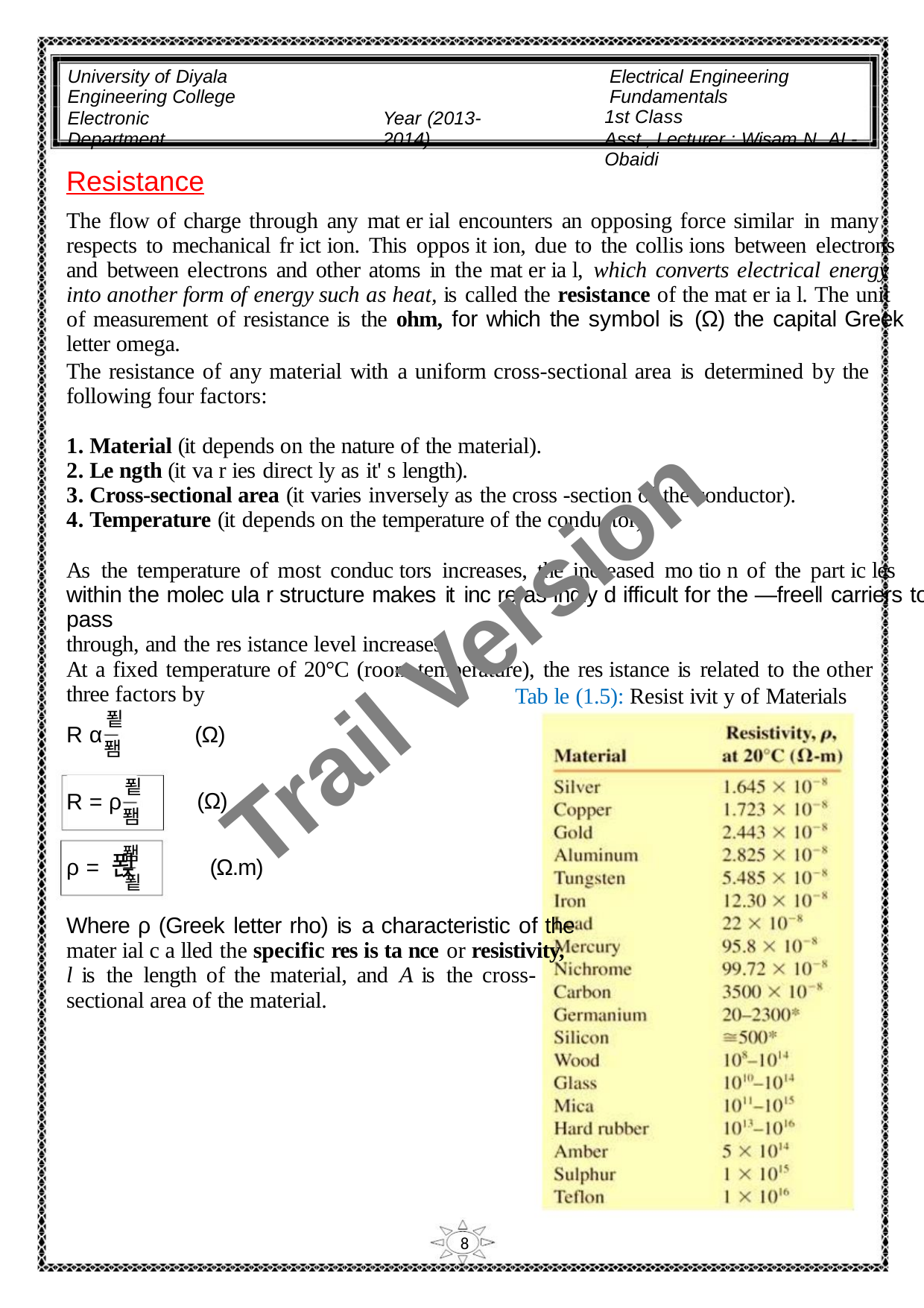

University of Diyala
Engineering College
Electronic Department
Electrical Engineering Fundamentals
1st Class
Asst., Lecturer : Wisam N. AL-Obaidi
Year (2013-2014)
Resistance
The flow of charge through any mat er ial encounters an opposing force similar in many
respects to mechanical fr ict ion. This oppos it ion, due to the collis ions between electrons
and between electrons and other atoms in the mat er ia l, which converts electrical energy
into another form of energy such as heat, is called the resistance of the mat er ia l. The unit
of measurement of resistance is the ohm, for which the symbol is (Ω) the capital Greek
letter omega.
The resistance of any material with a uniform cross-sectional area is determined by the
following four factors:
1. Material (it depends on the nature of the material).
2. Le ngth (it va r ies direct ly as it' s length).
3. Cross-sectional area (it varies inversely as the cross -section of the conductor).
4. Temperature (it depends on the temperature of the conductor).
As the temperature of most conduc tors increases, the increased mo tio n of the part ic les
within the molec ula r structure makes it inc re as ingly d ifficult for the ―free‖ carriers to pass
through, and the res istance level increases.
At a fixed temperature of 20°C (room temperature), the res istance is related to the other
three factors by
Trail Version
Trail Version
Trail Version
Trail Version
Trail Version
Trail Version
Trail Version
Trail Version
Trail Version
Trail Version
Trail Version
Trail Version
Trail Version
Tab le (1.5): Resist ivit y of Materials
푙
R α
(Ω)
(Ω)
퐴
푙
R = ρ
퐴
퐴
푙
ρ = 푅
(Ω.m)
Where ρ (Greek letter rho) is a characteristic of the
mater ial c a lled the specific res is ta nce or resistivity,
l is the length of the material, and A is the cross-
sectional area of the material.
8